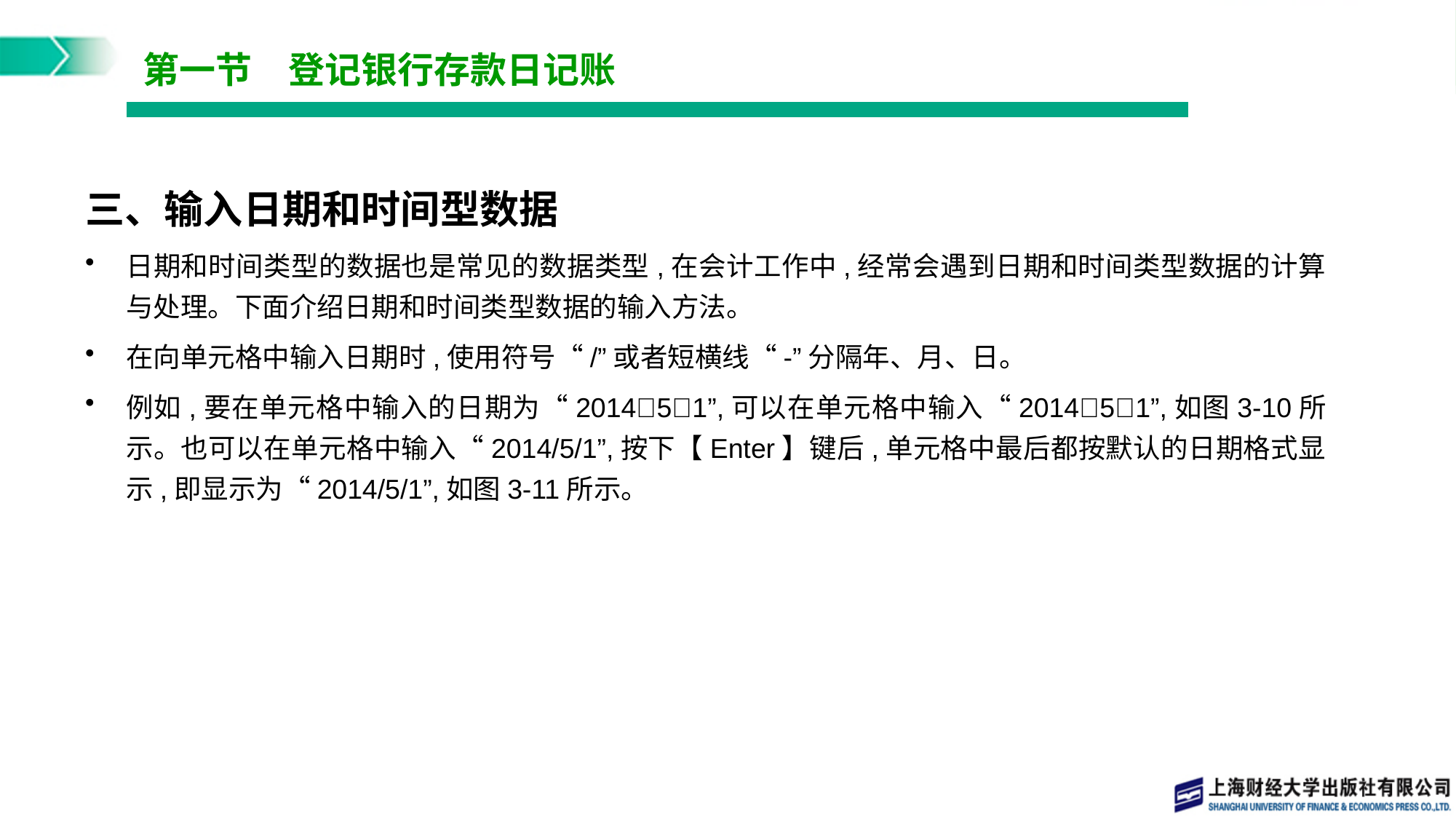

# 第一节　登记银行存款日记账
三、输入日期和时间型数据
日期和时间类型的数据也是常见的数据类型,在会计工作中,经常会遇到日期和时间类型数据的计算与处理。下面介绍日期和时间类型数据的输入方法。
在向单元格中输入日期时,使用符号“/”或者短横线“-”分隔年、月、日。
例如,要在单元格中输入的日期为“2014􀆼5􀆼1”,可以在单元格中输入“2014􀆼5􀆼1”,如图3-10所示。也可以在单元格中输入“2014/5/1”,按下【Enter】键后,单元格中最后都按默认的日期格式显示,即显示为“2014/5/1”,如图3-11所示。